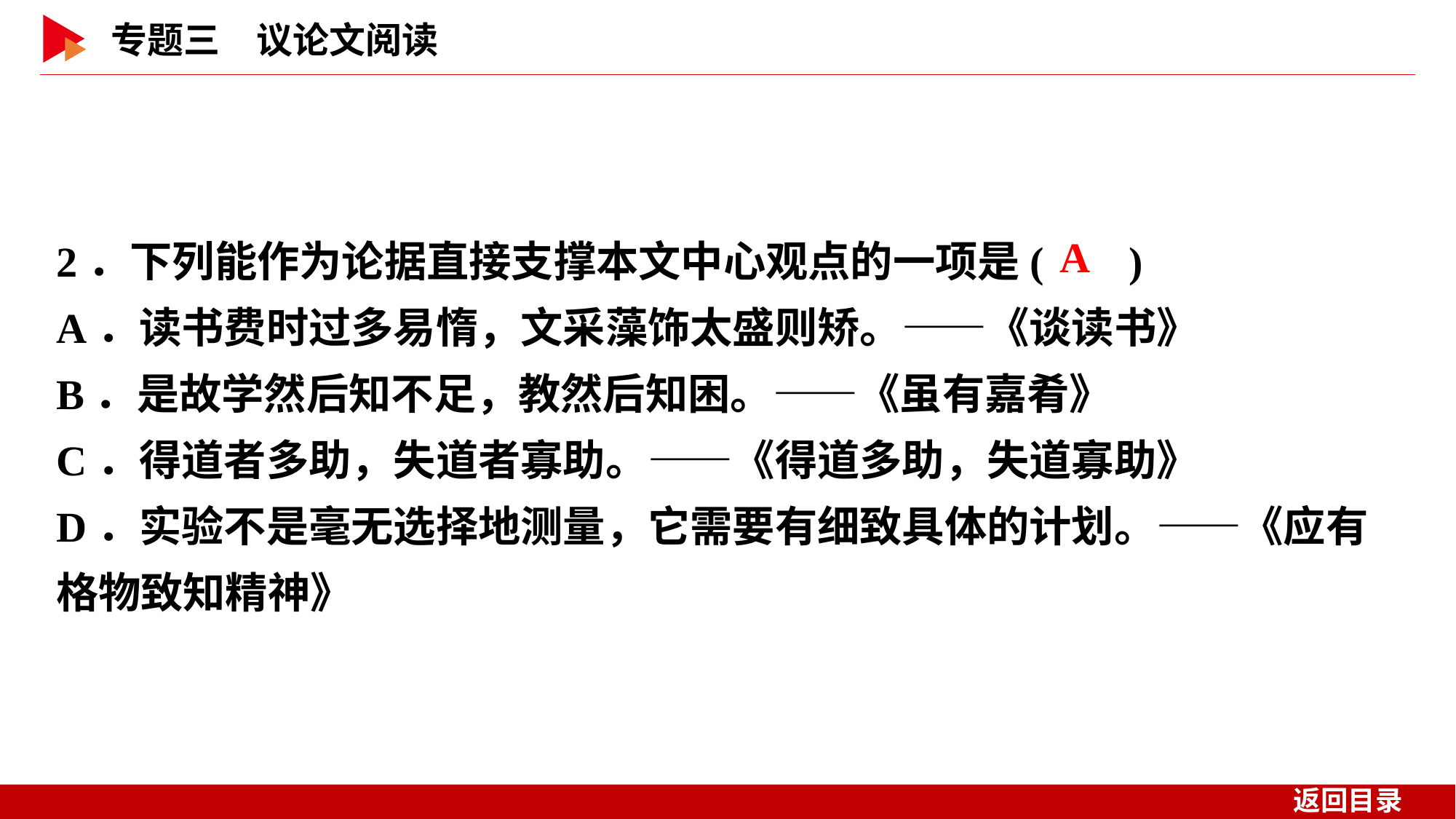

2．下列能作为论据直接支撑本文中心观点的一项是(        )
A．读书费时过多易惰，文采藻饰太盛则矫。——《谈读书》
B．是故学然后知不足，教然后知困。——《虽有嘉肴》
C．得道者多助，失道者寡助。——《得道多助，失道寡助》
D．实验不是毫无选择地测量，它需要有细致具体的计划。——《应有格物致知精神》
   A